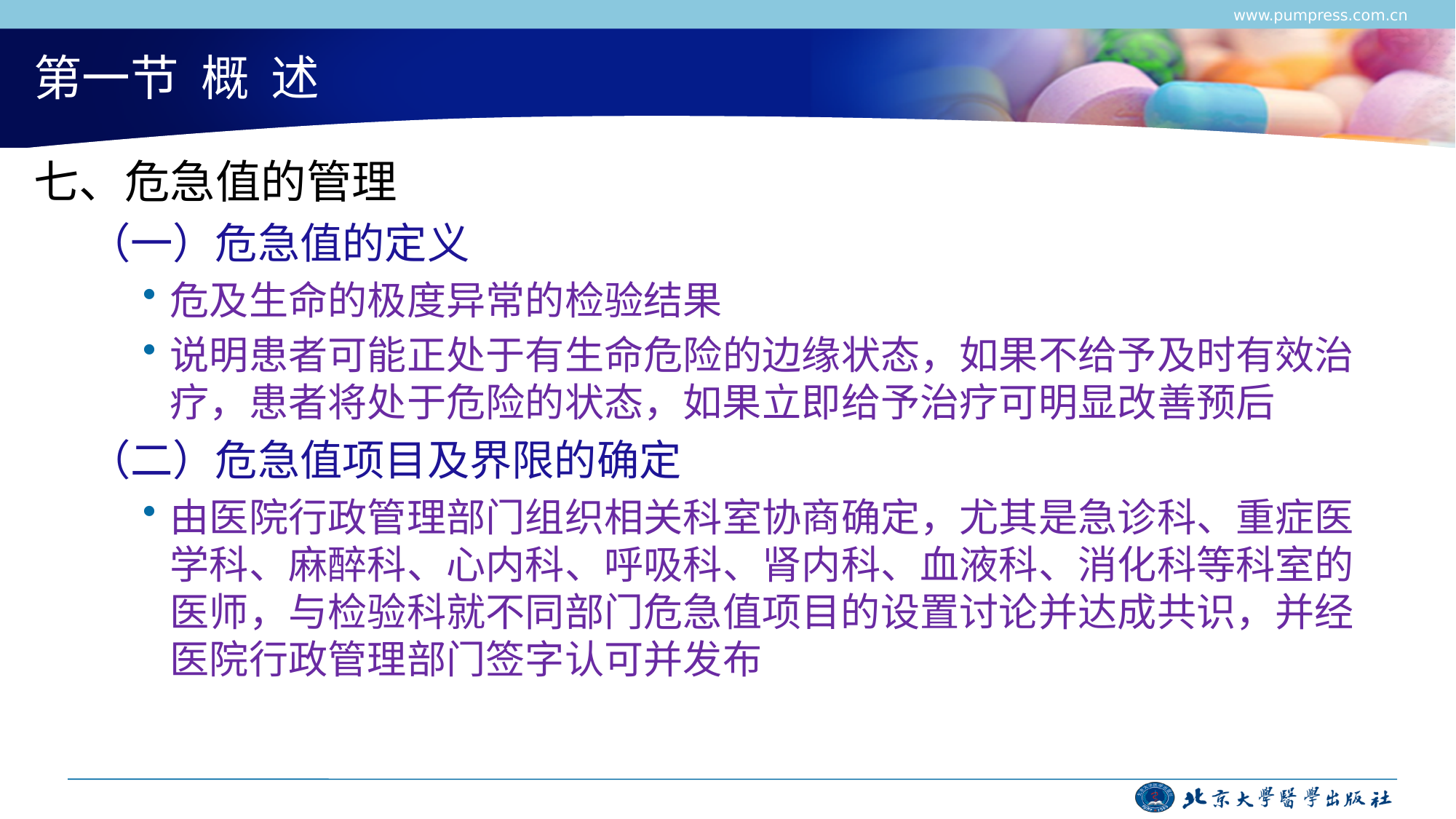

www.pumpress.com.cn
# 第一节  概  述
七、危急值的管理
（一）危急值的定义
危及生命的极度异常的检验结果
说明患者可能正处于有生命危险的边缘状态，如果不给予及时有效治疗，患者将处于危险的状态，如果立即给予治疗可明显改善预后
（二）危急值项目及界限的确定
由医院行政管理部门组织相关科室协商确定，尤其是急诊科、重症医学科、麻醉科、心内科、呼吸科、肾内科、血液科、消化科等科室的医师，与检验科就不同部门危急值项目的设置讨论并达成共识，并经医院行政管理部门签字认可并发布